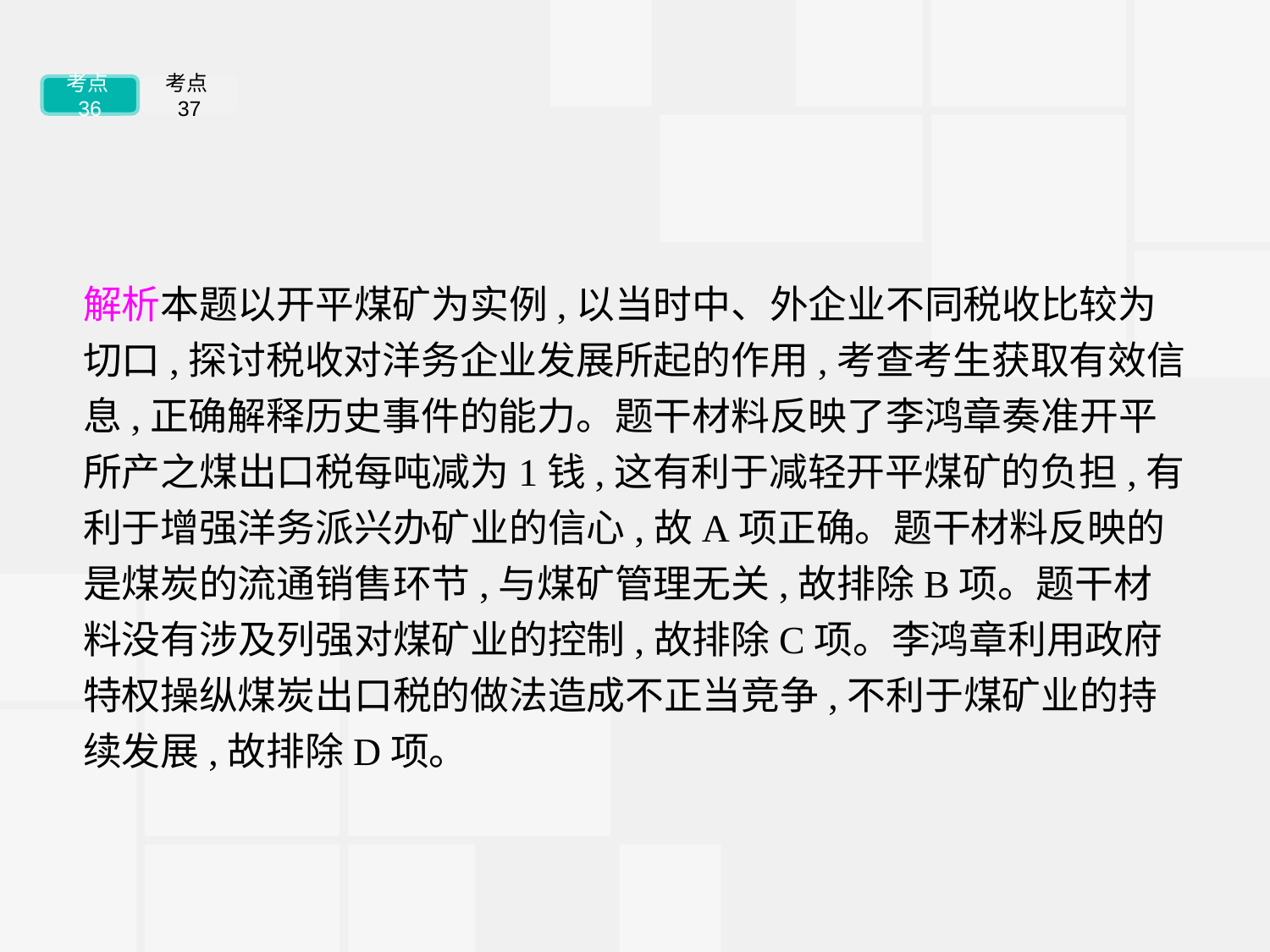

考点36
考点37
解析本题以开平煤矿为实例,以当时中、外企业不同税收比较为切口,探讨税收对洋务企业发展所起的作用,考查考生获取有效信息,正确解释历史事件的能力。题干材料反映了李鸿章奏准开平所产之煤出口税每吨减为1钱,这有利于减轻开平煤矿的负担,有利于增强洋务派兴办矿业的信心,故A项正确。题干材料反映的是煤炭的流通销售环节,与煤矿管理无关,故排除B项。题干材料没有涉及列强对煤矿业的控制,故排除C项。李鸿章利用政府特权操纵煤炭出口税的做法造成不正当竞争,不利于煤矿业的持续发展,故排除D项。